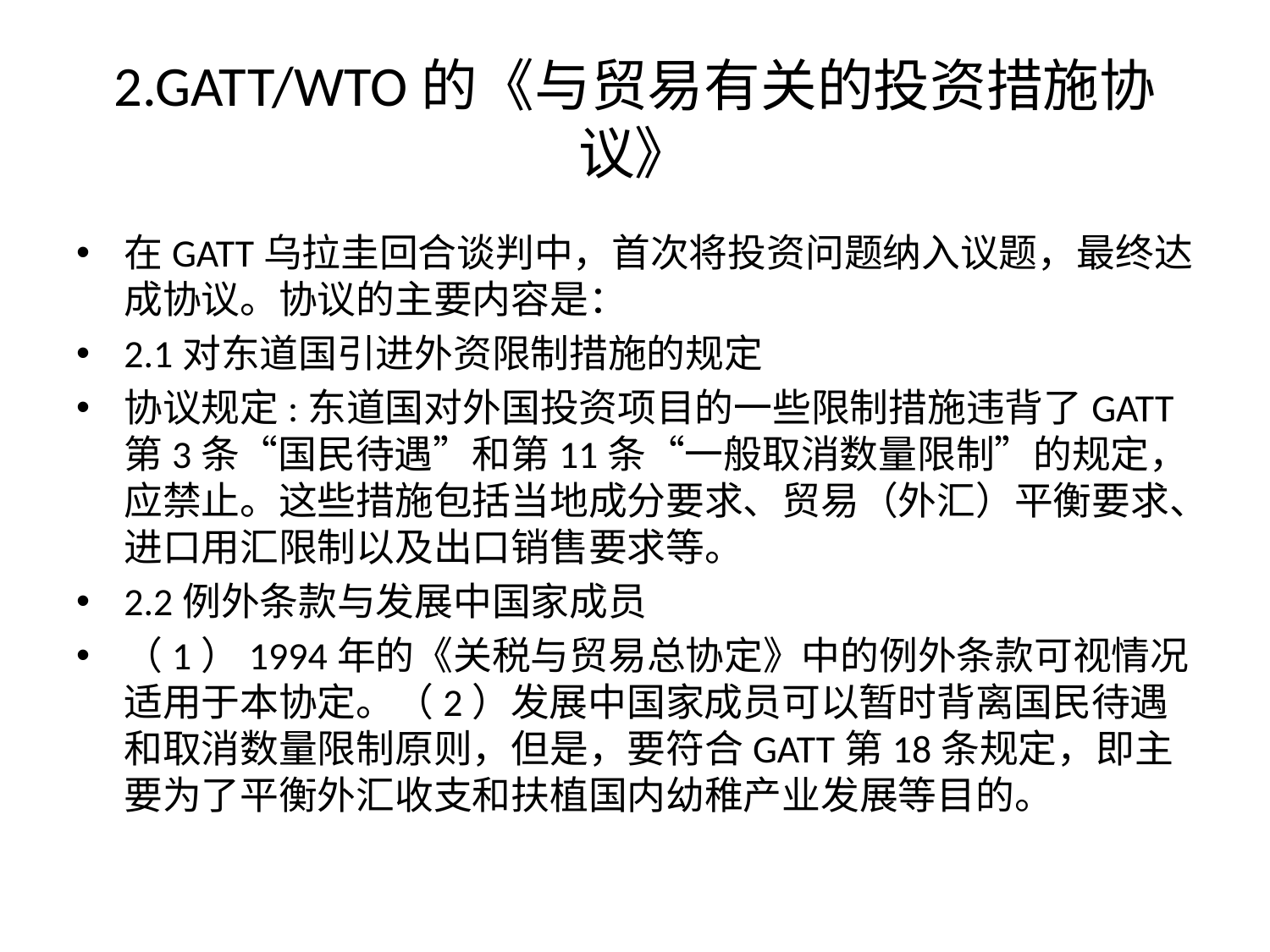

# 2.GATT/WTO的《与贸易有关的投资措施协议》
在GATT乌拉圭回合谈判中，首次将投资问题纳入议题，最终达成协议。协议的主要内容是：
2.1对东道国引进外资限制措施的规定
协议规定:东道国对外国投资项目的一些限制措施违背了GATT第3条“国民待遇”和第11条“一般取消数量限制”的规定，应禁止。这些措施包括当地成分要求、贸易（外汇）平衡要求、进口用汇限制以及出口销售要求等。
2.2例外条款与发展中国家成员
（1）1994年的《关税与贸易总协定》中的例外条款可视情况适用于本协定。（2）发展中国家成员可以暂时背离国民待遇和取消数量限制原则，但是，要符合GATT第18条规定，即主要为了平衡外汇收支和扶植国内幼稚产业发展等目的。